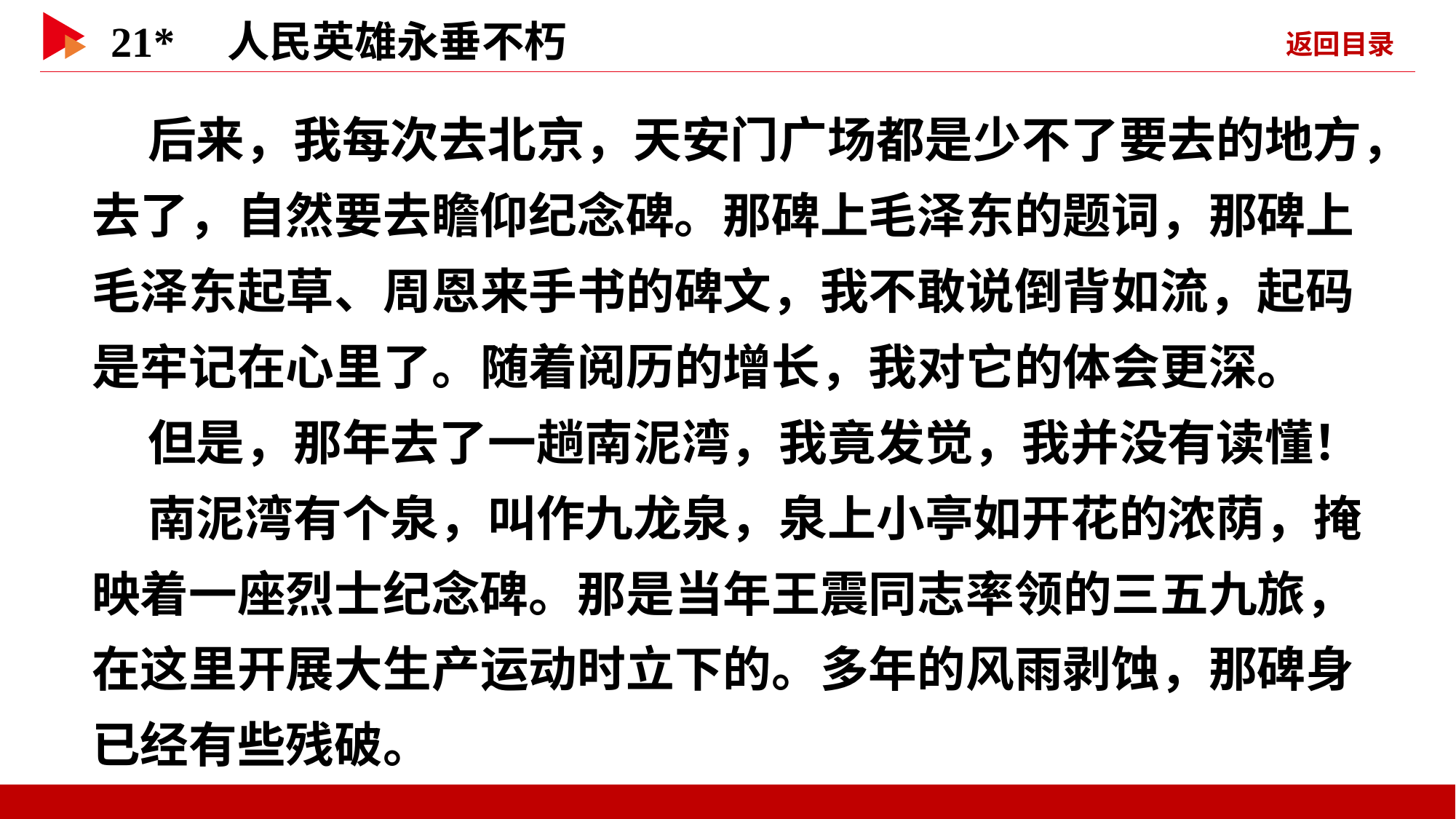

后来，我每次去北京，天安门广场都是少不了要去的地方，去了，自然要去瞻仰纪念碑。那碑上毛泽东的题词，那碑上毛泽东起草、周恩来手书的碑文，我不敢说倒背如流，起码是牢记在心里了。随着阅历的增长，我对它的体会更深。
    但是，那年去了一趟南泥湾，我竟发觉，我并没有读懂！
    南泥湾有个泉，叫作九龙泉，泉上小亭如开花的浓荫，掩映着一座烈士纪念碑。那是当年王震同志率领的三五九旅，在这里开展大生产运动时立下的。多年的风雨剥蚀，那碑身已经有些残破。